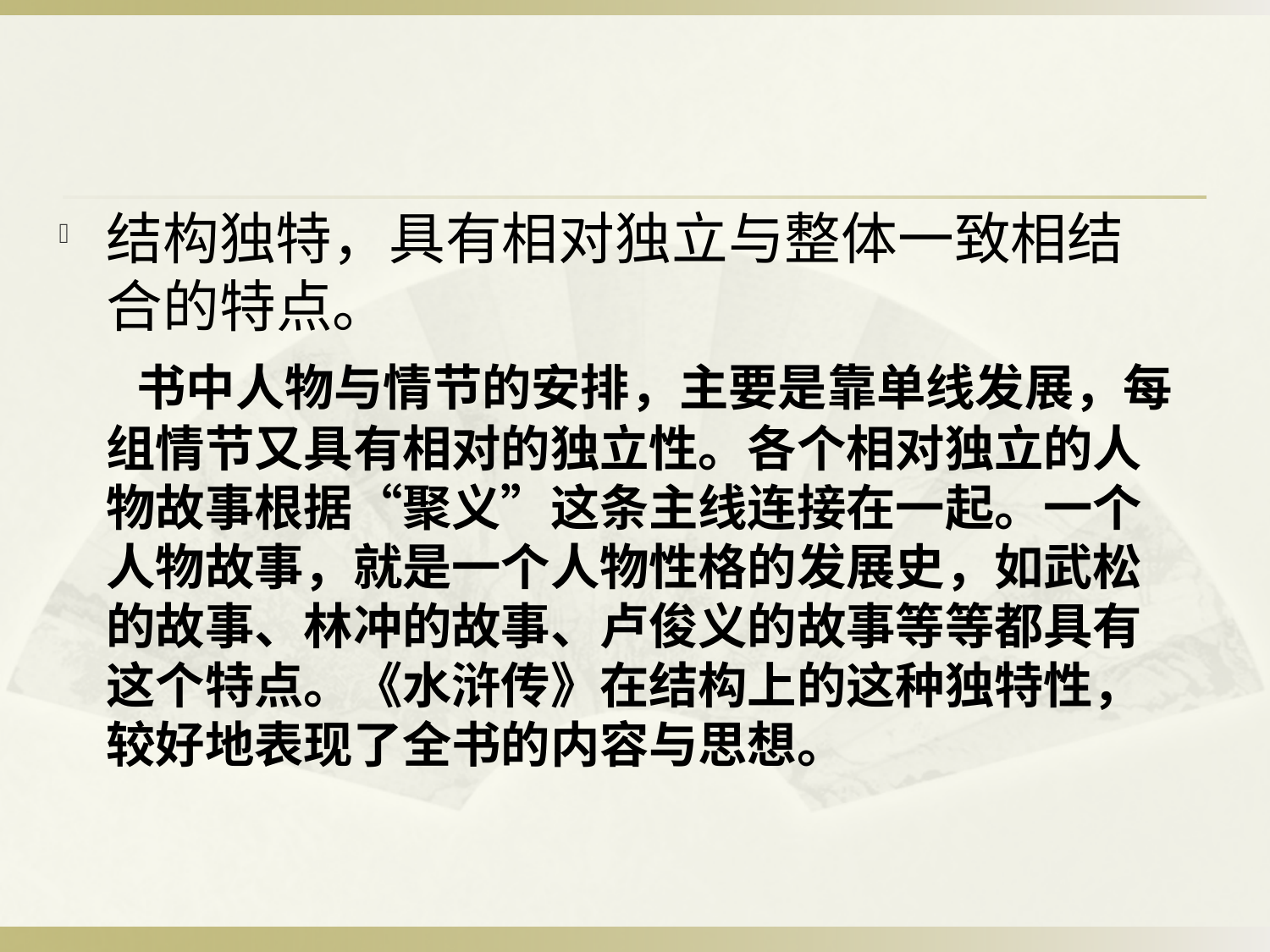

#
结构独特，具有相对独立与整体一致相结合的特点。
     书中人物与情节的安排，主要是靠单线发展，每组情节又具有相对的独立性。各个相对独立的人物故事根据“聚义”这条主线连接在一起。一个人物故事，就是一个人物性格的发展史，如武松的故事、林冲的故事、卢俊义的故事等等都具有这个特点。《水浒传》在结构上的这种独特性，较好地表现了全书的内容与思想。